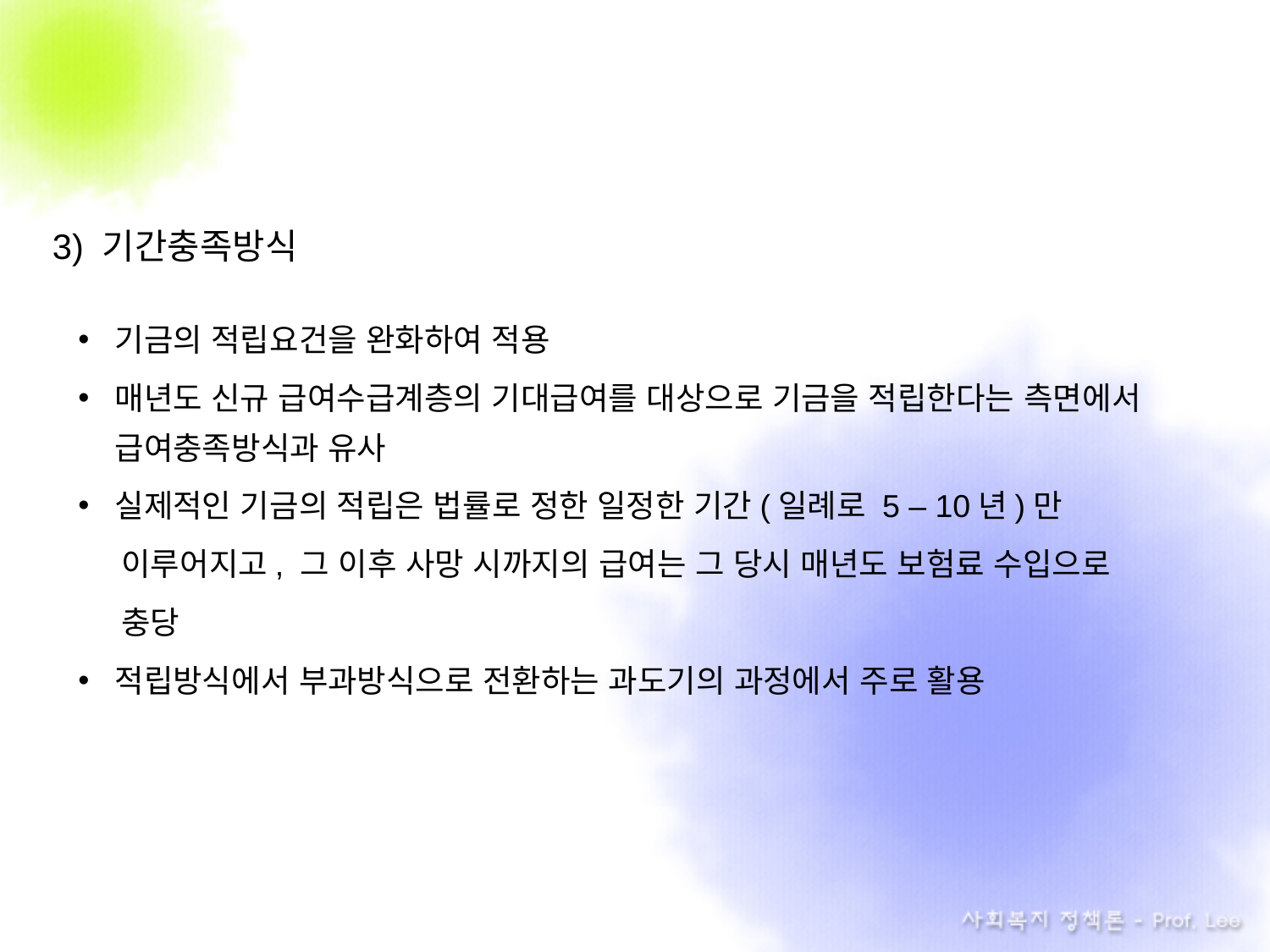

3) 기간충족방식

기금의 적립요건을 완화하여 적용
매년도 신규 급여수급계층의 기대급여를 대상으로 기금을 적립한다는 측면에서 급여충족방식과 유사
실제적인 기금의 적립은 법률로 정한 일정한 기간(일례로 5 – 10년)만
    이루어지고, 그 이후 사망 시까지의 급여는 그 당시 매년도 보험료 수입으로
    충당
적립방식에서 부과방식으로 전환하는 과도기의 과정에서 주로 활용